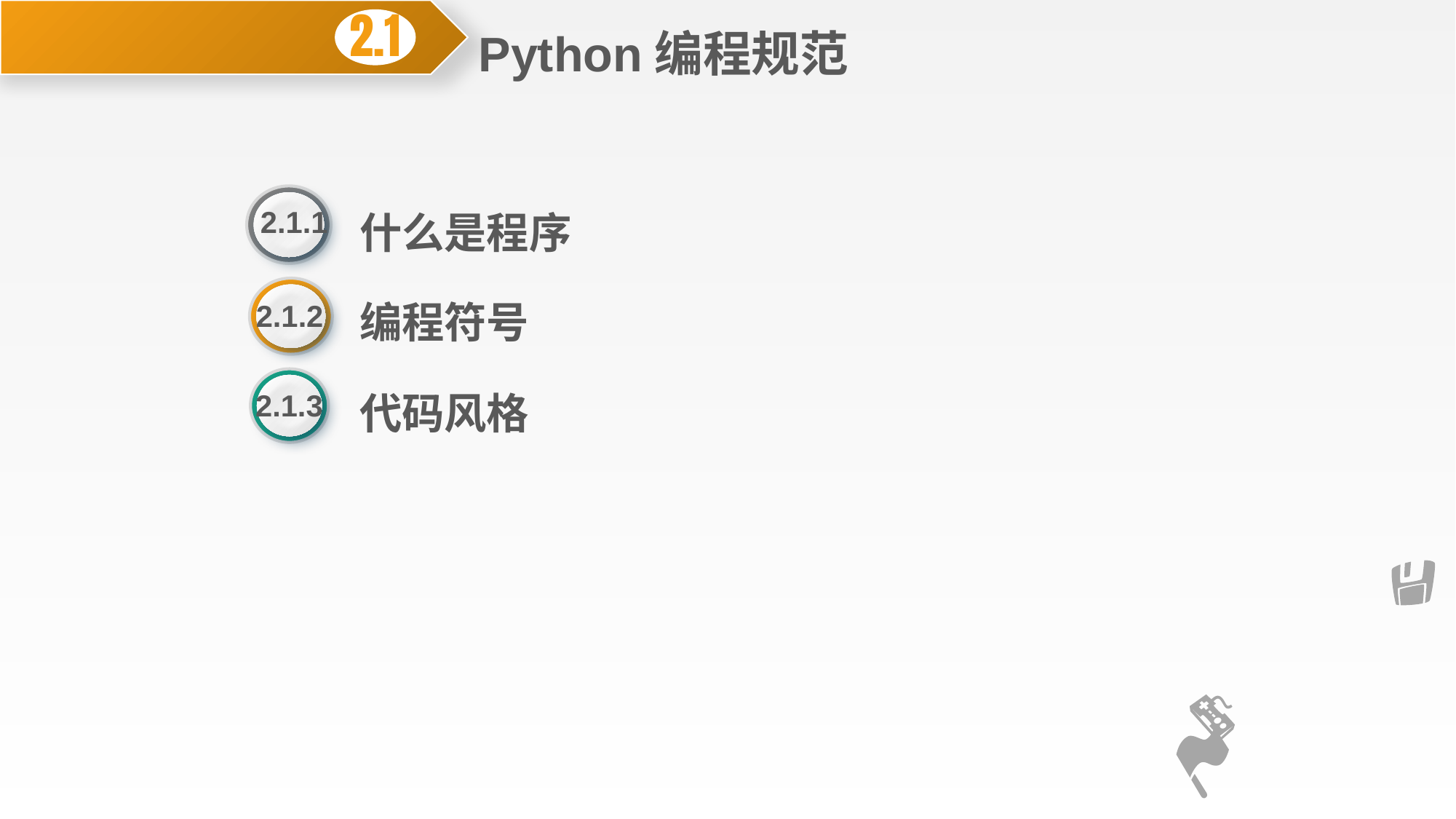

Python编程规范
2.1

什么是程序
2.1.1

编程符号
2.1.2

代码风格
2.1.3